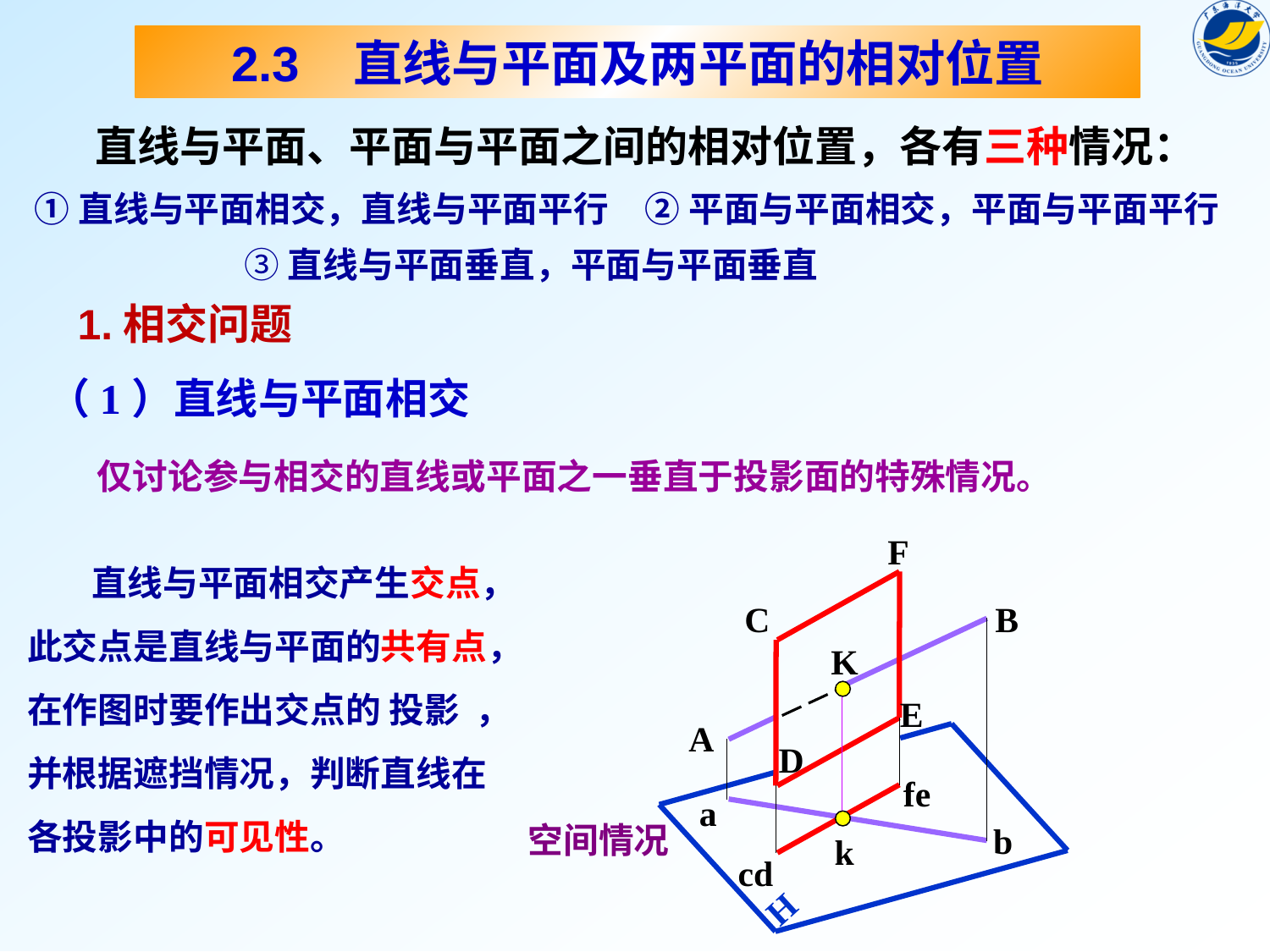

2.3   直线与平面及两平面的相对位置
直线与平面、平面与平面之间的相对位置，各有三种情况：
①直线与平面相交，直线与平面平行
②平面与平面相交，平面与平面平行
③直线与平面垂直，平面与平面垂直
1.相交问题
（1）直线与平面相交
仅讨论参与相交的直线或平面之一垂直于投影面的特殊情况。
F

C
B

K

E

A

D

fe

a

b
k
cd

H
空间情况
       直线与平面相交产生交点，
此交点是直线与平面的共有点，
在作图时要作出交点的 投影  ，
并根据遮挡情况，判断直线在
各投影中的可见性。